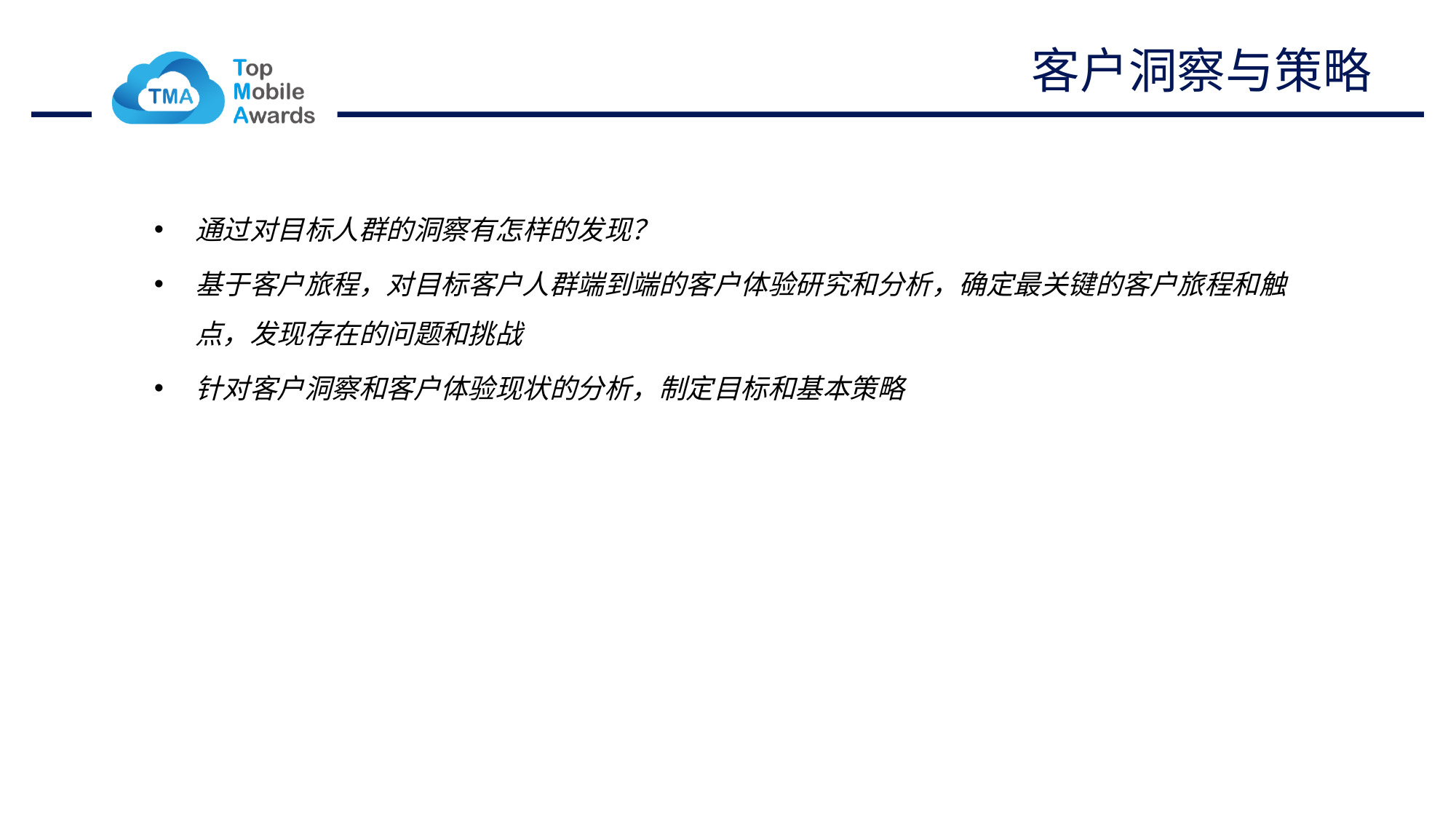

# 客户洞察与策略
通过对目标人群的洞察有怎样的发现？
基于客户旅程，对目标客户人群端到端的客户体验研究和分析，确定最关键的客户旅程和触点，发现存在的问题和挑战
针对客户洞察和客户体验现状的分析，制定目标和基本策略